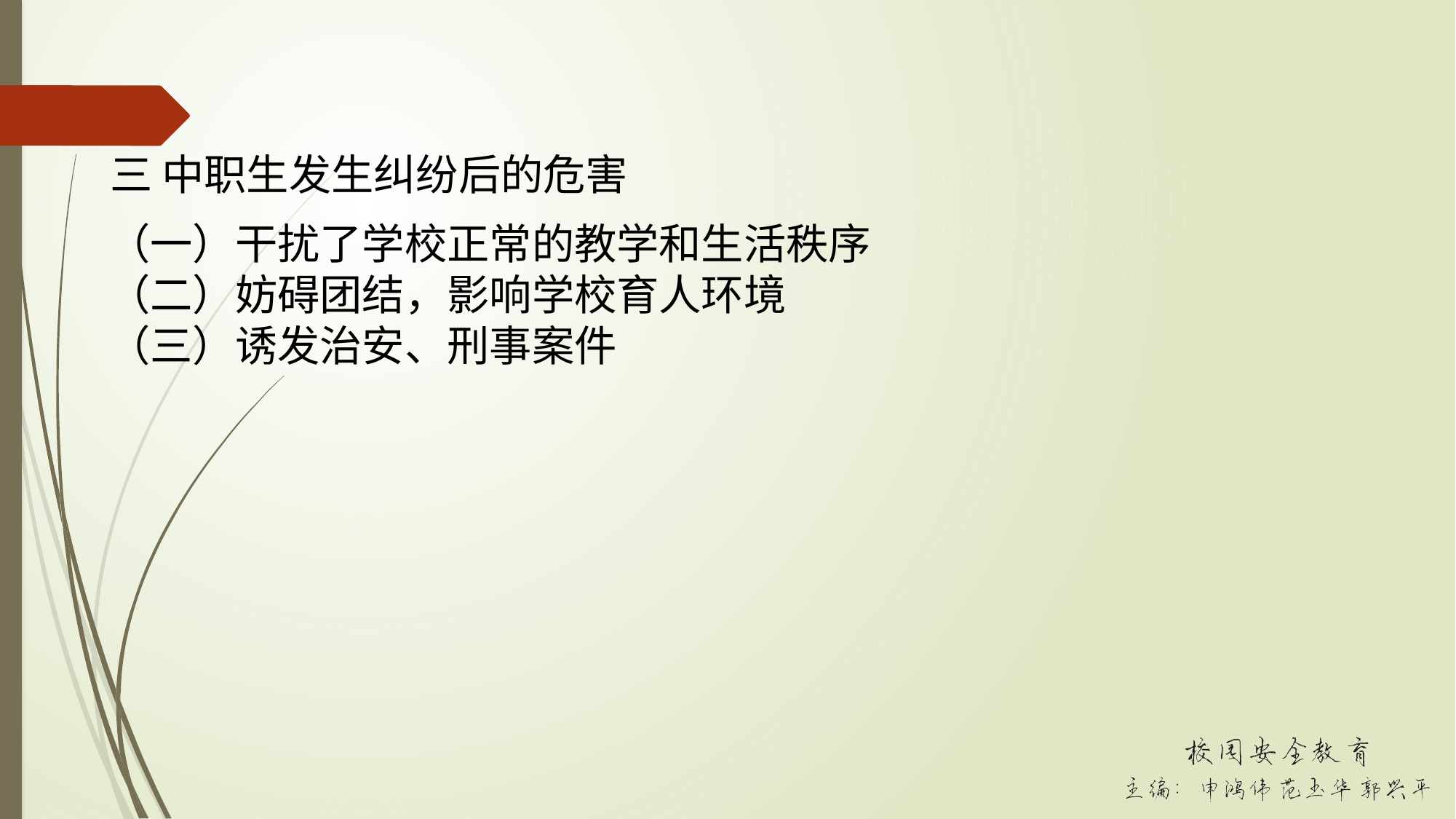

三 中职生发生纠纷后的危害
（一）干扰了学校正常的教学和生活秩序
（二）妨碍团结，影响学校育人环境
（三）诱发治安、刑事案件